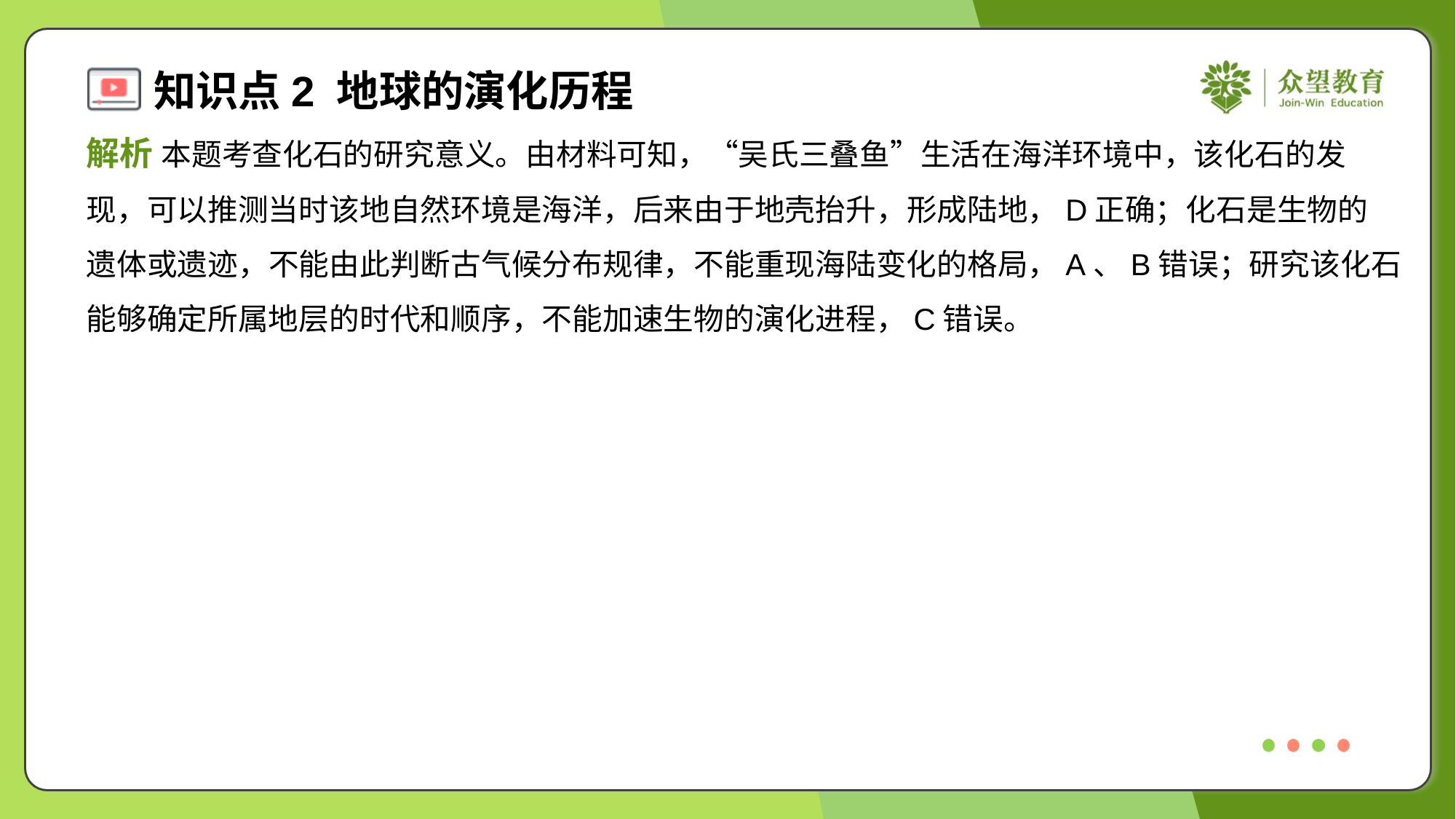

解析 本题考查化石的研究意义。由材料可知，“吴氏三叠鱼”生活在海洋环境中，该化石的发
现，可以推测当时该地自然环境是海洋，后来由于地壳抬升，形成陆地，D正确；化石是生物的
遗体或遗迹，不能由此判断古气候分布规律，不能重现海陆变化的格局，A、B错误；研究该化石
能够确定所属地层的时代和顺序，不能加速生物的演化进程，C错误。